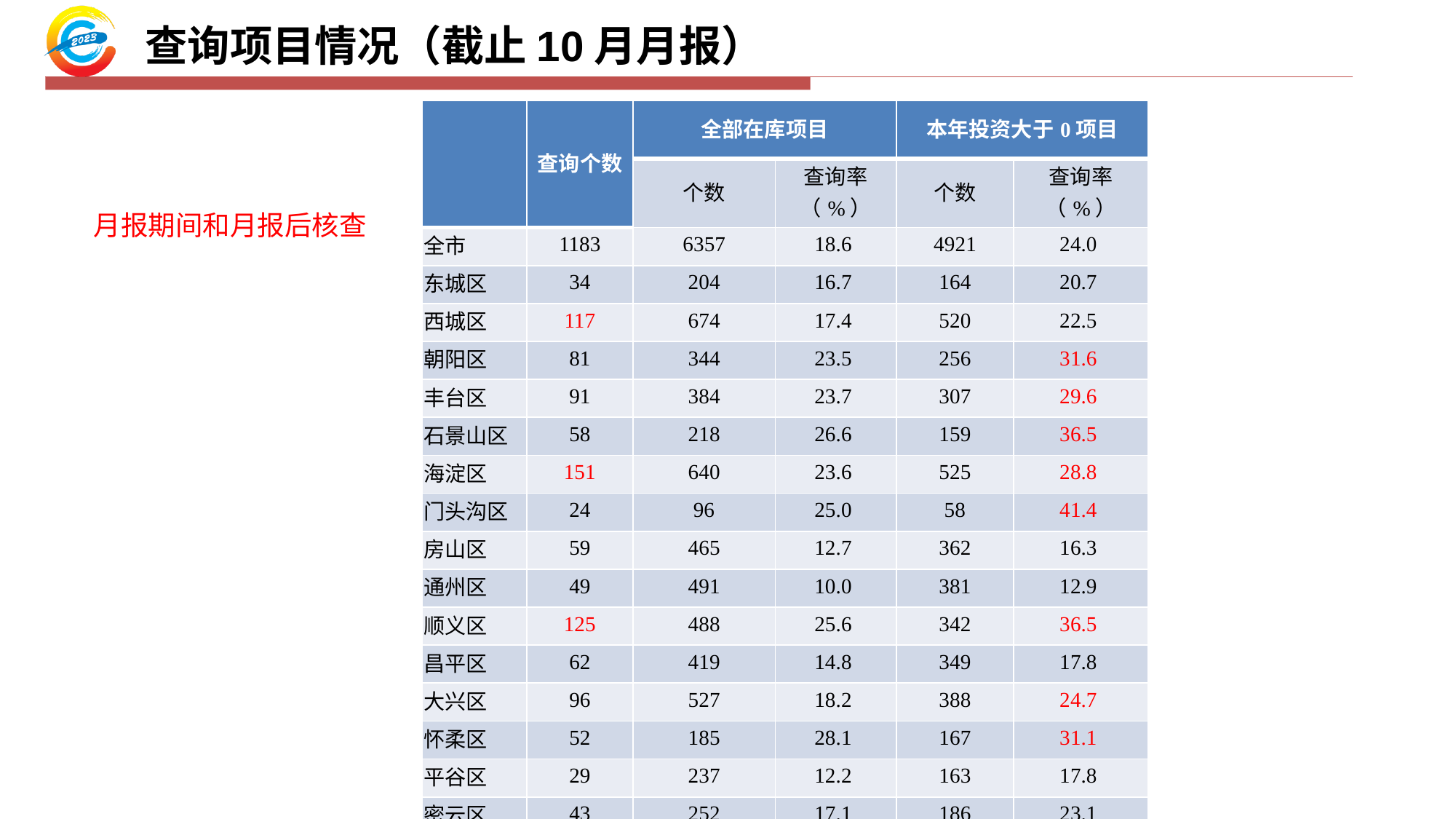

查询项目情况（截止10月月报）
|  | 查询个数 | 全部在库项目 |  | 本年投资大于0项目 |  |
| --- | --- | --- | --- | --- | --- |
|  |  | 个数 | 查询率（%） | 个数 | 查询率（%） |
| 全市 | 1183 | 6357 | 18.6 | 4921 | 24.0 |
| 东城区 | 34 | 204 | 16.7 | 164 | 20.7 |
| 西城区 | 117 | 674 | 17.4 | 520 | 22.5 |
| 朝阳区 | 81 | 344 | 23.5 | 256 | 31.6 |
| 丰台区 | 91 | 384 | 23.7 | 307 | 29.6 |
| 石景山区 | 58 | 218 | 26.6 | 159 | 36.5 |
| 海淀区 | 151 | 640 | 23.6 | 525 | 28.8 |
| 门头沟区 | 24 | 96 | 25.0 | 58 | 41.4 |
| 房山区 | 59 | 465 | 12.7 | 362 | 16.3 |
| 通州区 | 49 | 491 | 10.0 | 381 | 12.9 |
| 顺义区 | 125 | 488 | 25.6 | 342 | 36.5 |
| 昌平区 | 62 | 419 | 14.8 | 349 | 17.8 |
| 大兴区 | 96 | 527 | 18.2 | 388 | 24.7 |
| 怀柔区 | 52 | 185 | 28.1 | 167 | 31.1 |
| 平谷区 | 29 | 237 | 12.2 | 163 | 17.8 |
| 密云区 | 43 | 252 | 17.1 | 186 | 23.1 |
| 延庆区 | 33 | 269 | 12.3 | 217 | 15.2 |
| 开发区 | 79 | 464 | 17.0 | 377 | 21.0 |
月报期间和月报后核查